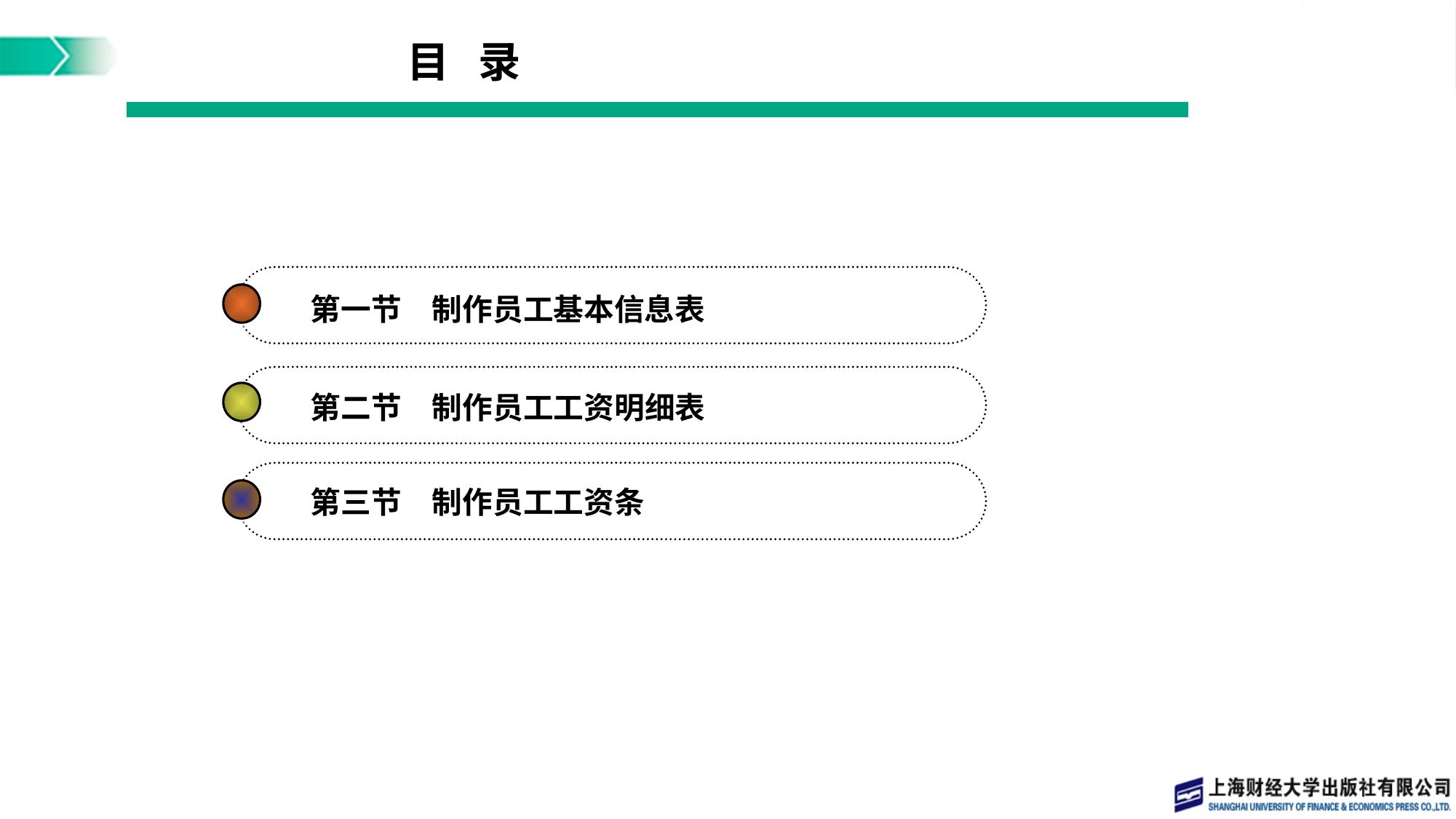

目   录

第一节　制作员工基本信息表

第二节　制作员工工资明细表

第三节　制作员工工资条